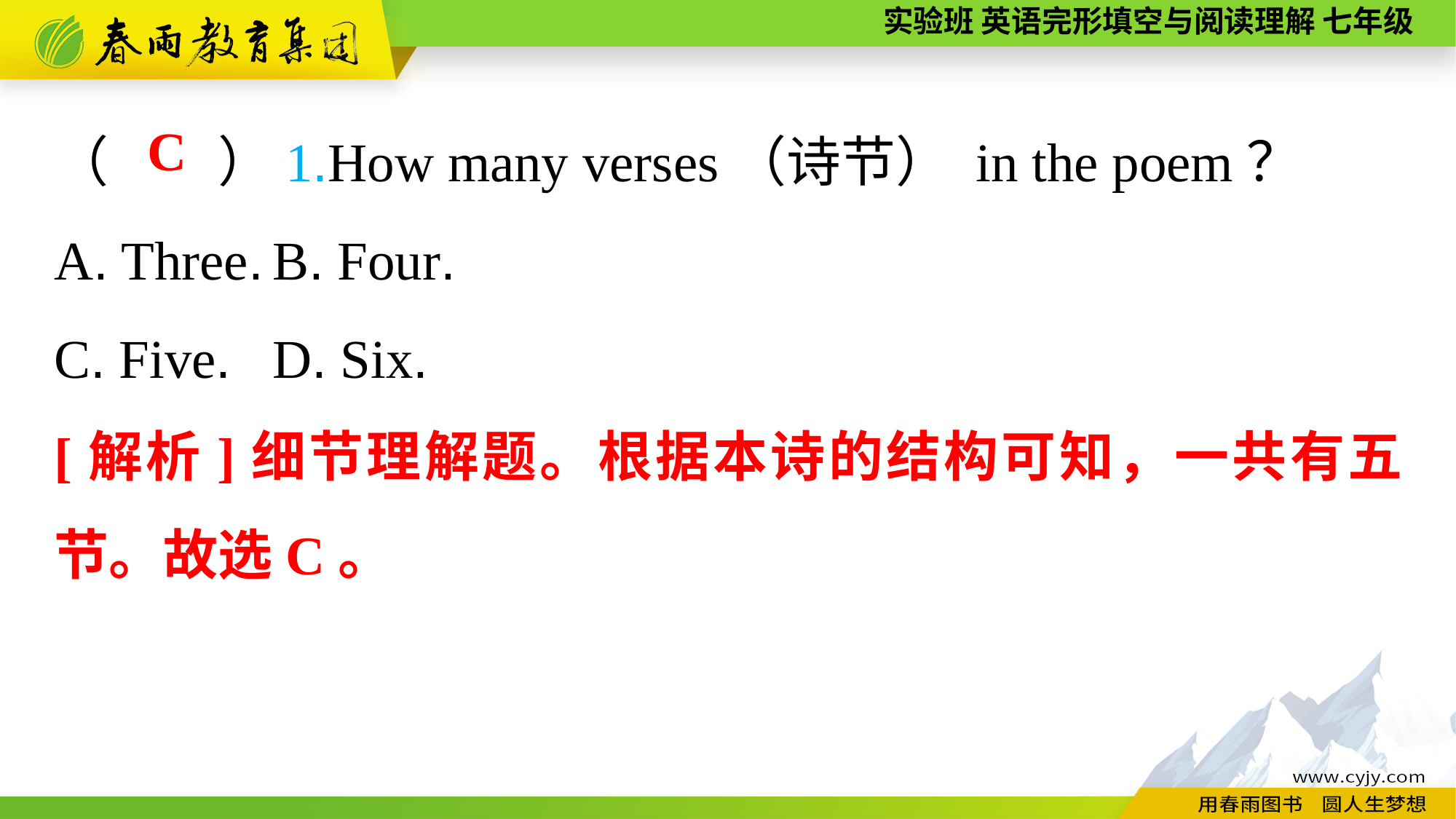

（　　）1.How many verses（诗节） in the poem？
A. Three.	B. Four.
C. Five.	D. Six.
C
[解析]细节理解题。根据本诗的结构可知，一共有五节。故选C。